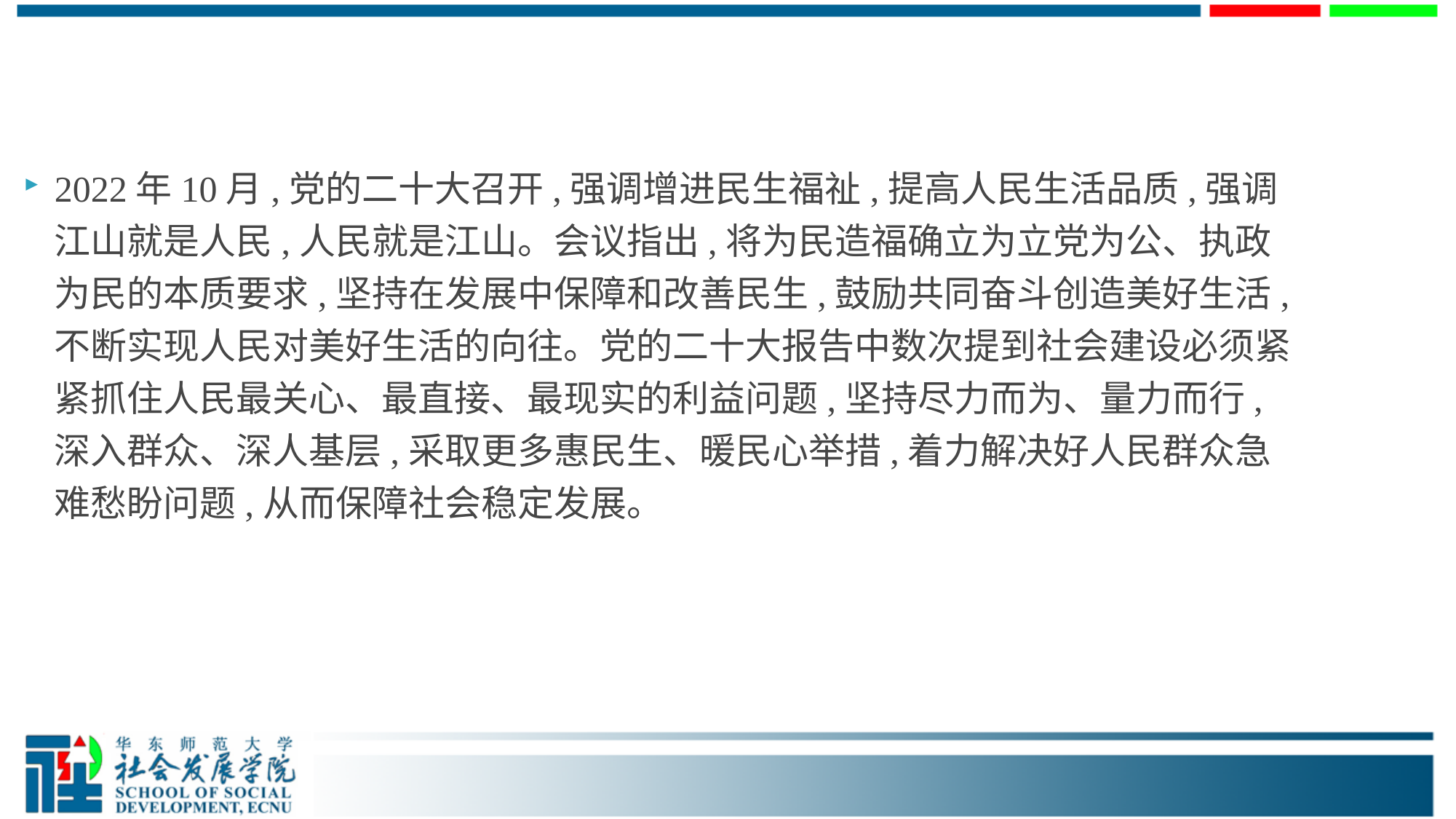

2022年10月,党的二十大召开,强调增进民生福祉,提高人民生活品质,强调江山就是人民,人民就是江山。会议指出,将为民造福确立为立党为公、执政为民的本质要求,坚持在发展中保障和改善民生,鼓励共同奋斗创造美好生活,不断实现人民对美好生活的向往。党的二十大报告中数次提到社会建设必须紧紧抓住人民最关心、最直接、最现实的利益问题,坚持尽力而为、量力而行,深入群众、深人基层,采取更多惠民生、暖民心举措,着力解决好人民群众急难愁盼问题,从而保障社会稳定发展。